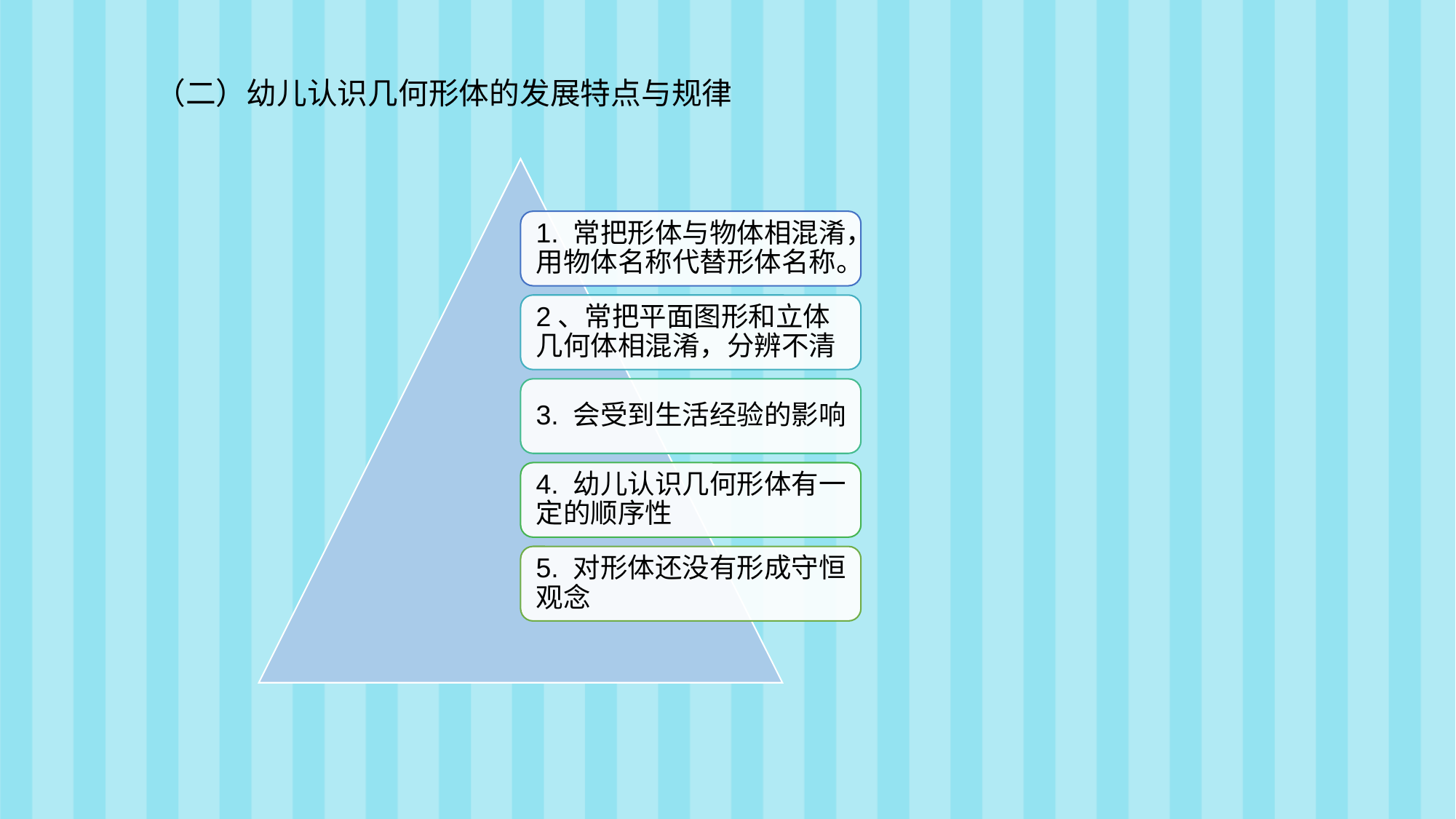

（二）幼儿认识几何形体的发展特点与规律
1. 常把形体与物体相混淆，用物体名称代替形体名称。
2、常把平面图形和立体几何体相混淆，分辨不清
3. 会受到生活经验的影响
4. 幼儿认识几何形体有一定的顺序性
5. 对形体还没有形成守恒观念